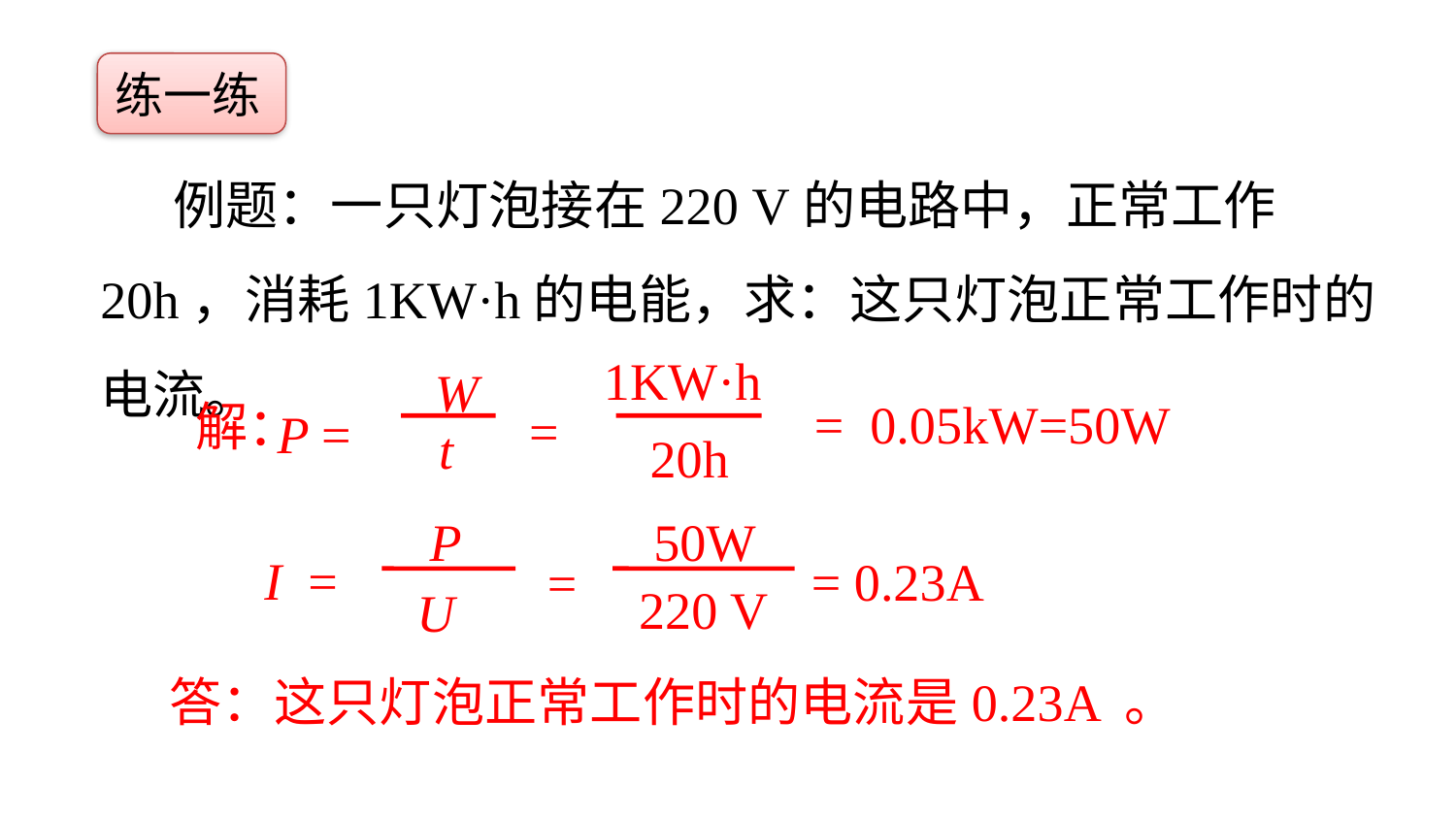

练一练
例题：一只灯泡接在220 V的电路中，正常工作20h，消耗1KW·h的电能，求：这只灯泡正常工作时的电流。
1KW·h
W
   =  0.05kW=50W
P =
t
20h
=

解：
P
50W
I  =
= 0.23A
220 V
U
=

答：这只灯泡正常工作时的电流是0.23A 。